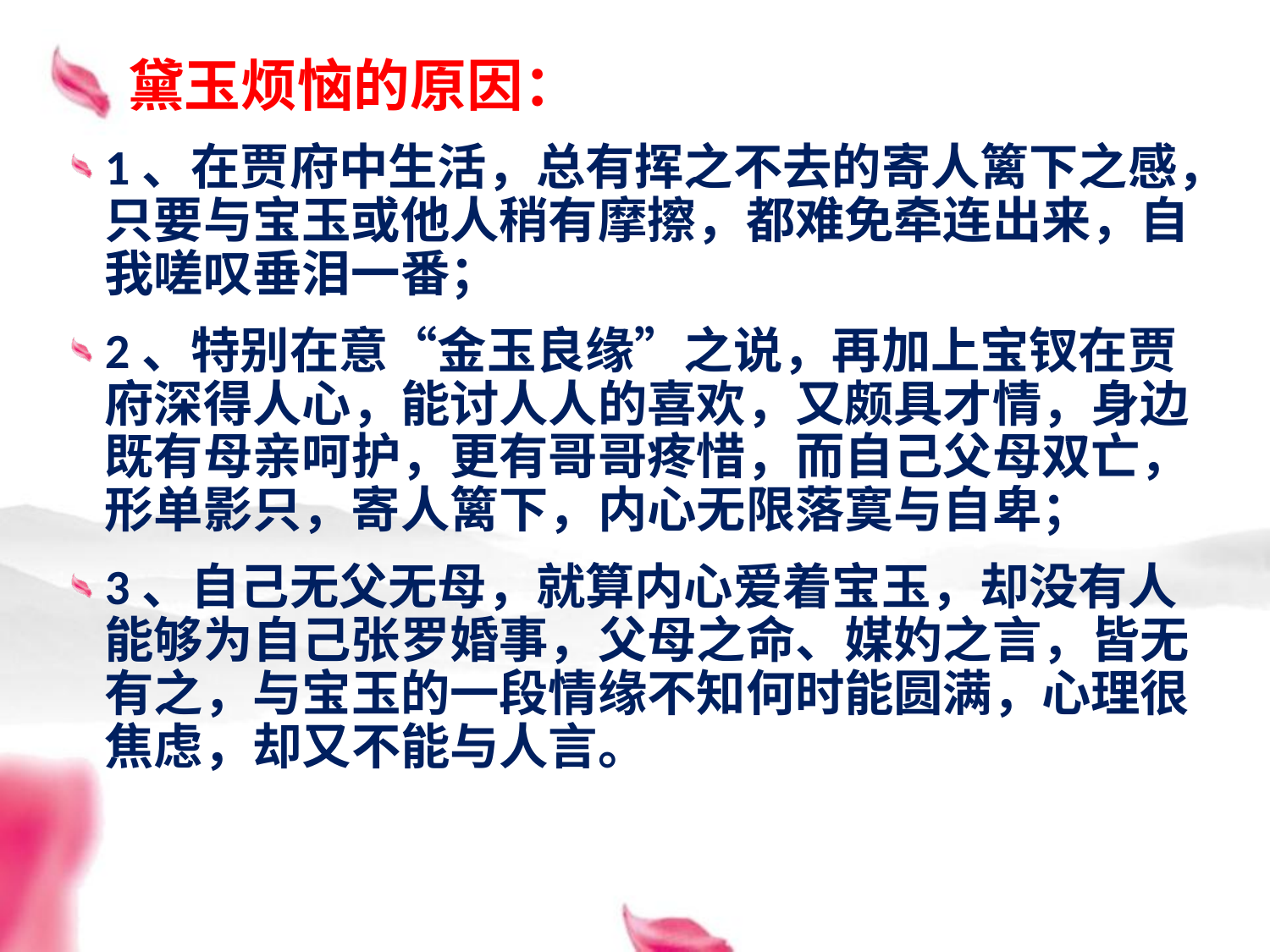

# 黛玉烦恼的原因：
1、在贾府中生活，总有挥之不去的寄人篱下之感，只要与宝玉或他人稍有摩擦，都难免牵连出来，自我嗟叹垂泪一番；
2、特别在意“金玉良缘”之说，再加上宝钗在贾府深得人心，能讨人人的喜欢，又颇具才情，身边既有母亲呵护，更有哥哥疼惜，而自己父母双亡，形单影只，寄人篱下，内心无限落寞与自卑；
3、自己无父无母，就算内心爱着宝玉，却没有人能够为自己张罗婚事，父母之命、媒妁之言，皆无有之，与宝玉的一段情缘不知何时能圆满，心理很焦虑，却又不能与人言。